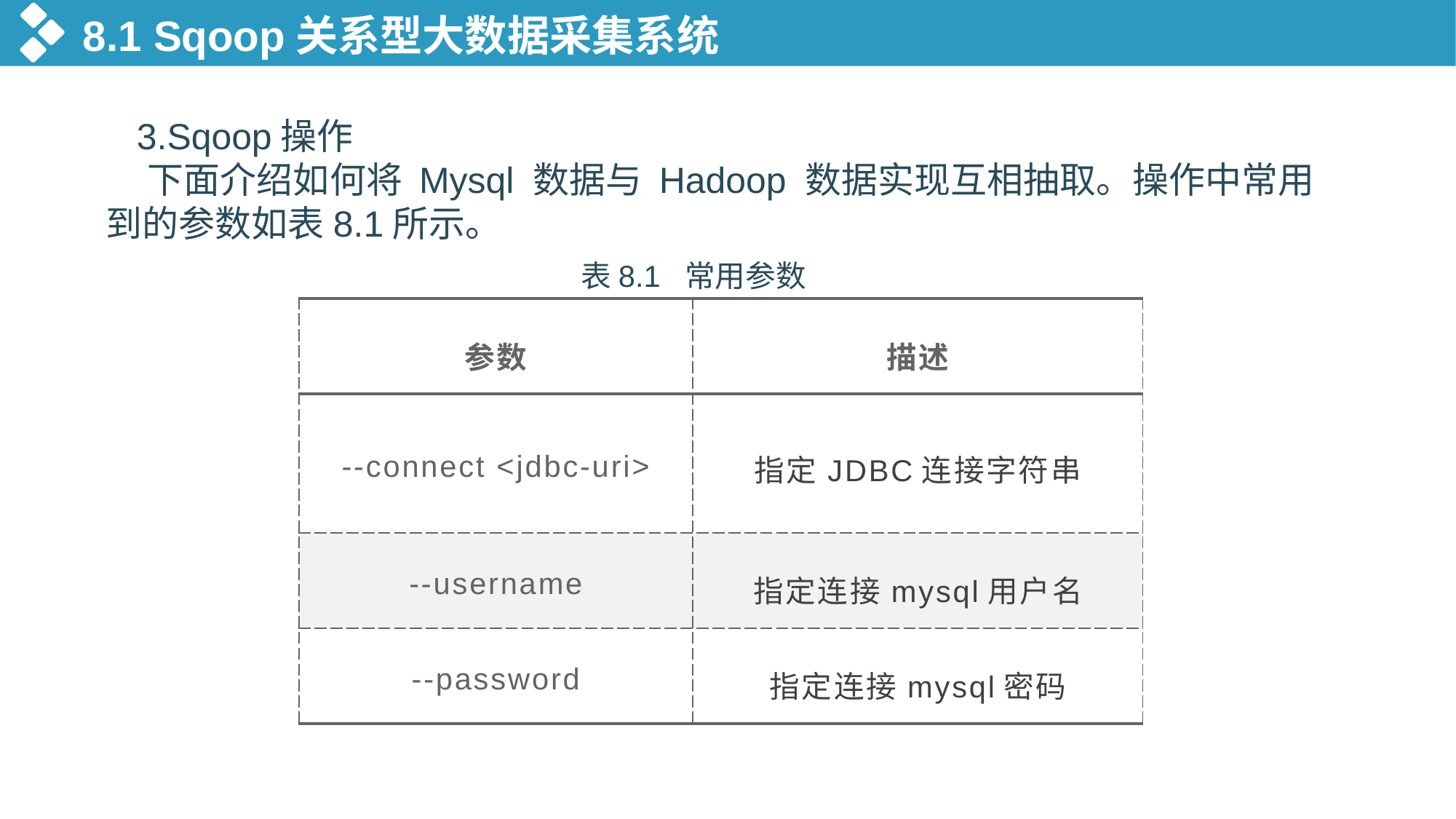

8.1 Sqoop关系型大数据采集系统

   3.Sqoop操作
    下面介绍如何将 Mysql 数据与 Hadoop 数据实现互相抽取。操作中常用到的参数如表8.1所示。
表8.1  常用参数
| 参数 | 描述 |
| --- | --- |
| --connect <jdbc-uri> | 指定JDBC连接字符串 |
| --username | 指定连接mysql用户名 |
| --password | 指定连接mysql密码 |